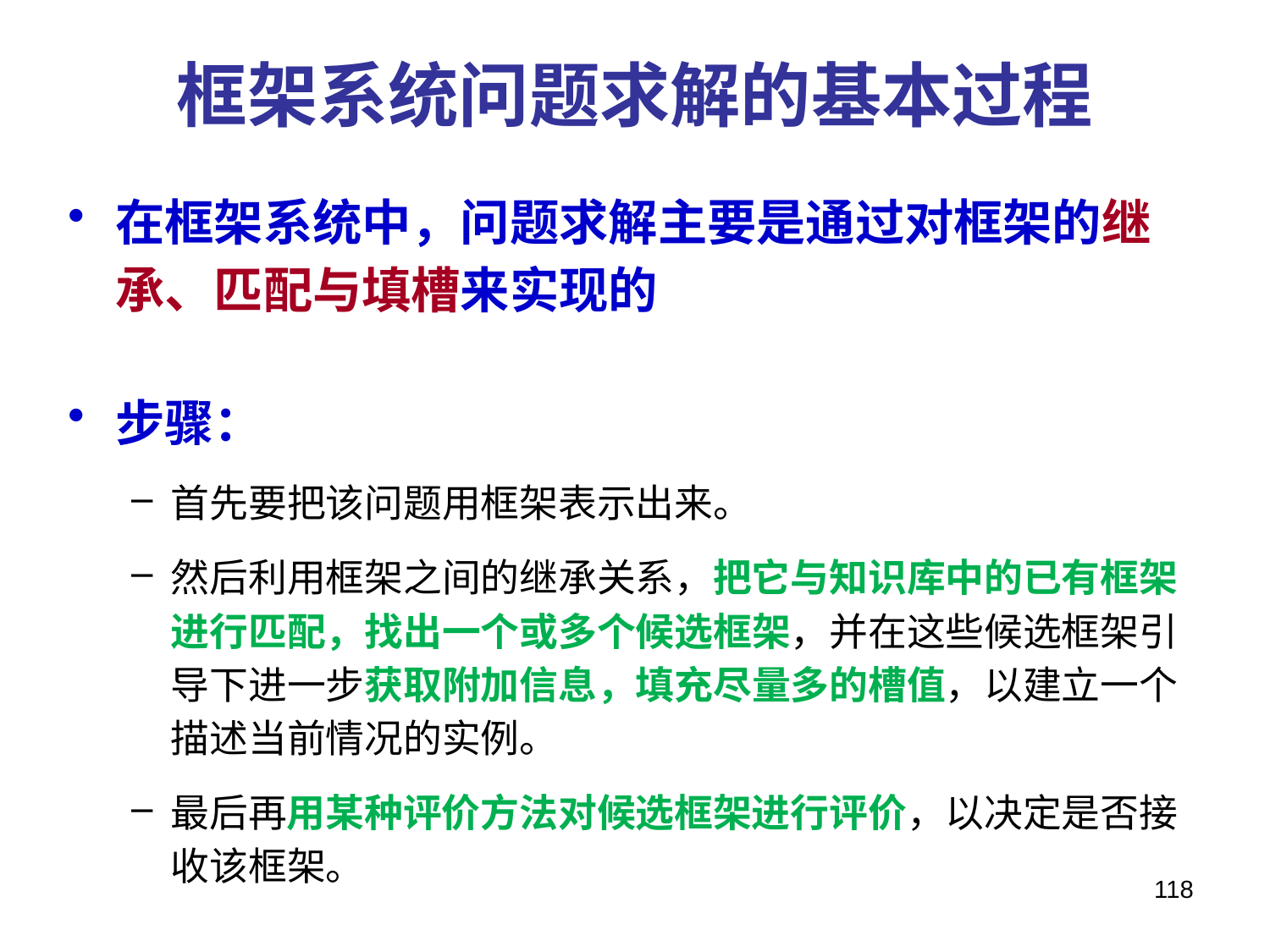

# 框架系统问题求解的基本过程
在框架系统中，问题求解主要是通过对框架的继承、匹配与填槽来实现的

步骤：
首先要把该问题用框架表示出来。
然后利用框架之间的继承关系，把它与知识库中的已有框架进行匹配，找出一个或多个候选框架，并在这些候选框架引导下进一步获取附加信息，填充尽量多的槽值，以建立一个描述当前情况的实例。
最后再用某种评价方法对候选框架进行评价，以决定是否接收该框架。
118